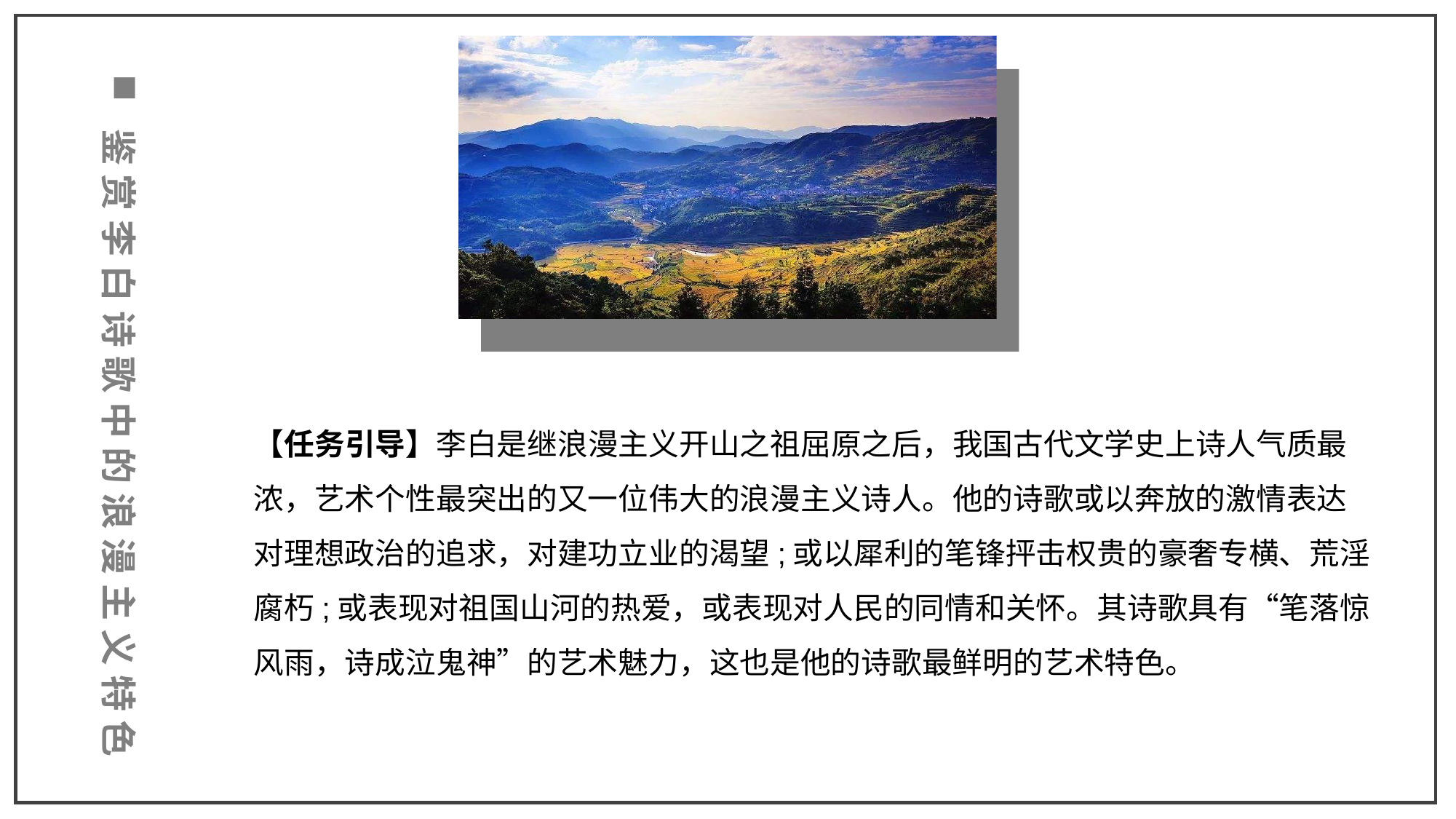

鉴赏李白诗歌中的浪漫主义特色

【任务引导】李白是继浪漫主义开山之祖屈原之后，我国古代文学史上诗人气质最浓，艺术个性最突出的又一位伟大的浪漫主义诗人。他的诗歌或以奔放的激情表达对理想政治的追求，对建功立业的渴望;或以犀利的笔锋抨击权贵的豪奢专横、荒淫腐朽;或表现对祖国山河的热爱，或表现对人民的同情和关怀。其诗歌具有“笔落惊风雨，诗成泣鬼神”的艺术魅力，这也是他的诗歌最鲜明的艺术特色。